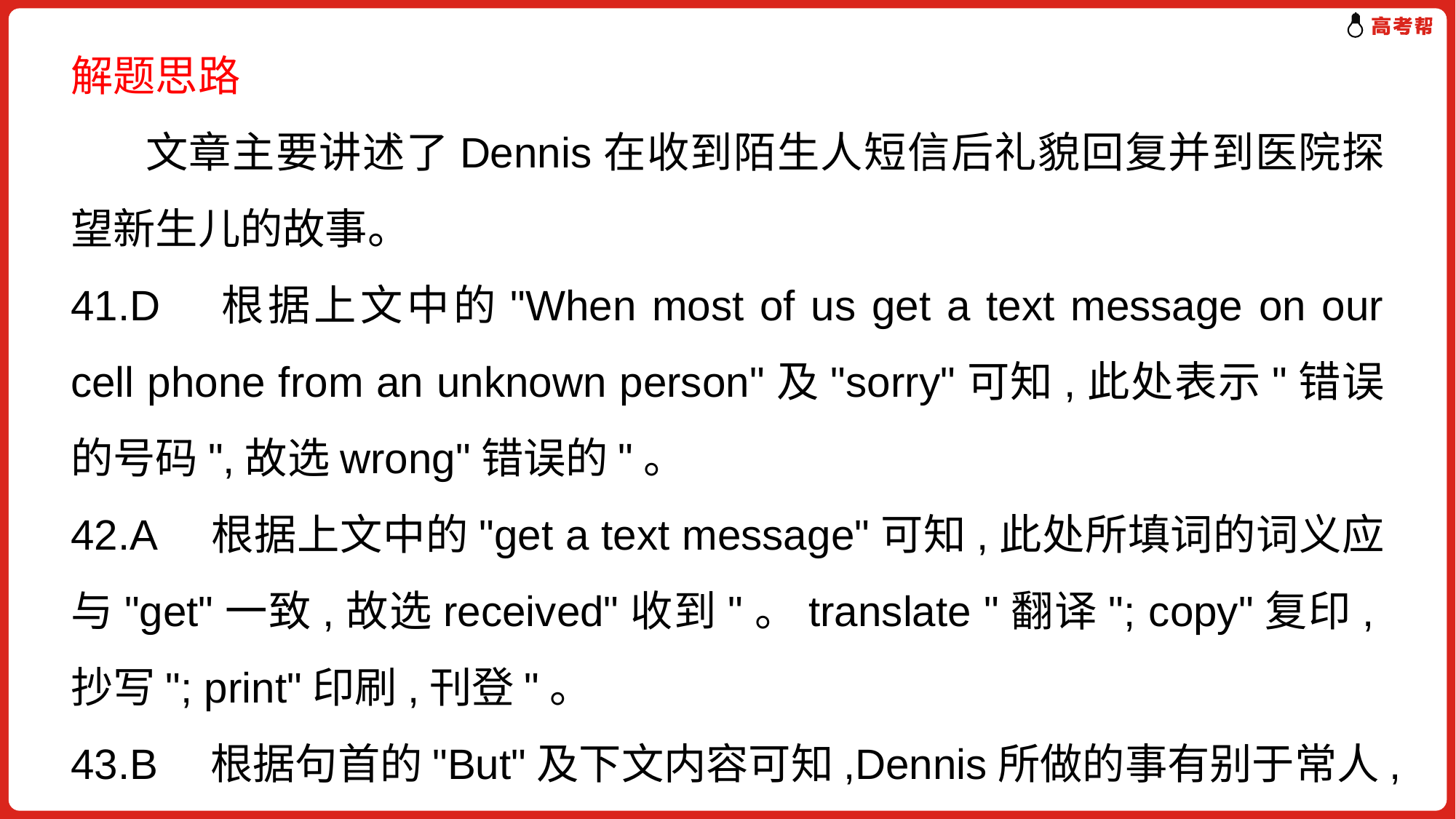

解题思路
      文章主要讲述了Dennis在收到陌生人短信后礼貌回复并到医院探望新生儿的故事。
41.D　根据上文中的"When most of us get a text message on our cell phone from an unknown person"及"sorry"可知,此处表示"错误的号码",故选wrong"错误的"。
42.A　根据上文中的"get a text message"可知,此处所填词的词义应与"get"一致,故选received"收到"。translate "翻译"; copy"复印,抄写"; print"印刷,刊登"。
43.B　根据句首的"But"及下文内容可知,Dennis所做的事有别于常人,